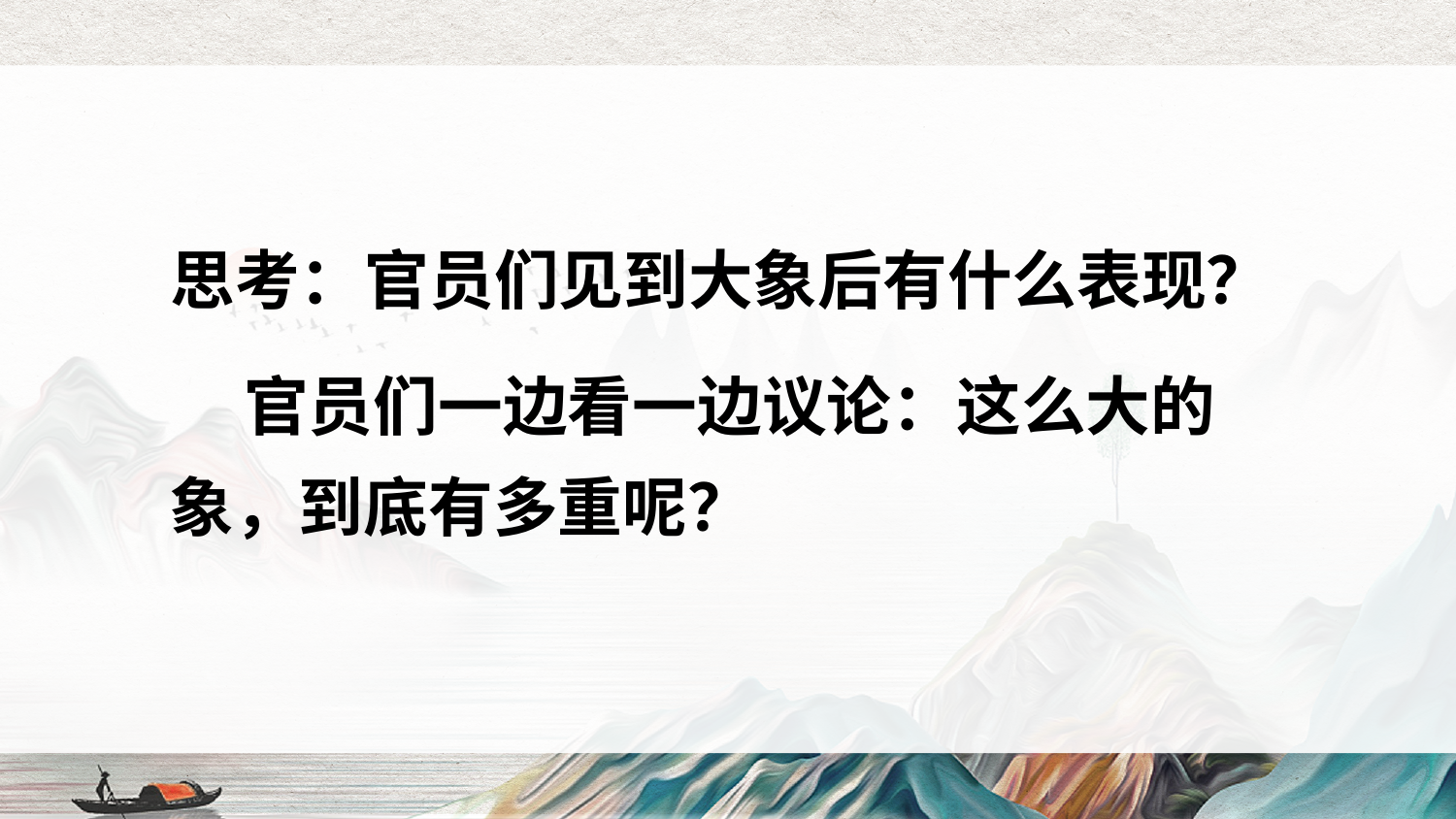

思考：官员们见到大象后有什么表现？
    官员们一边看一边议论：这么大的象，到底有多重呢？